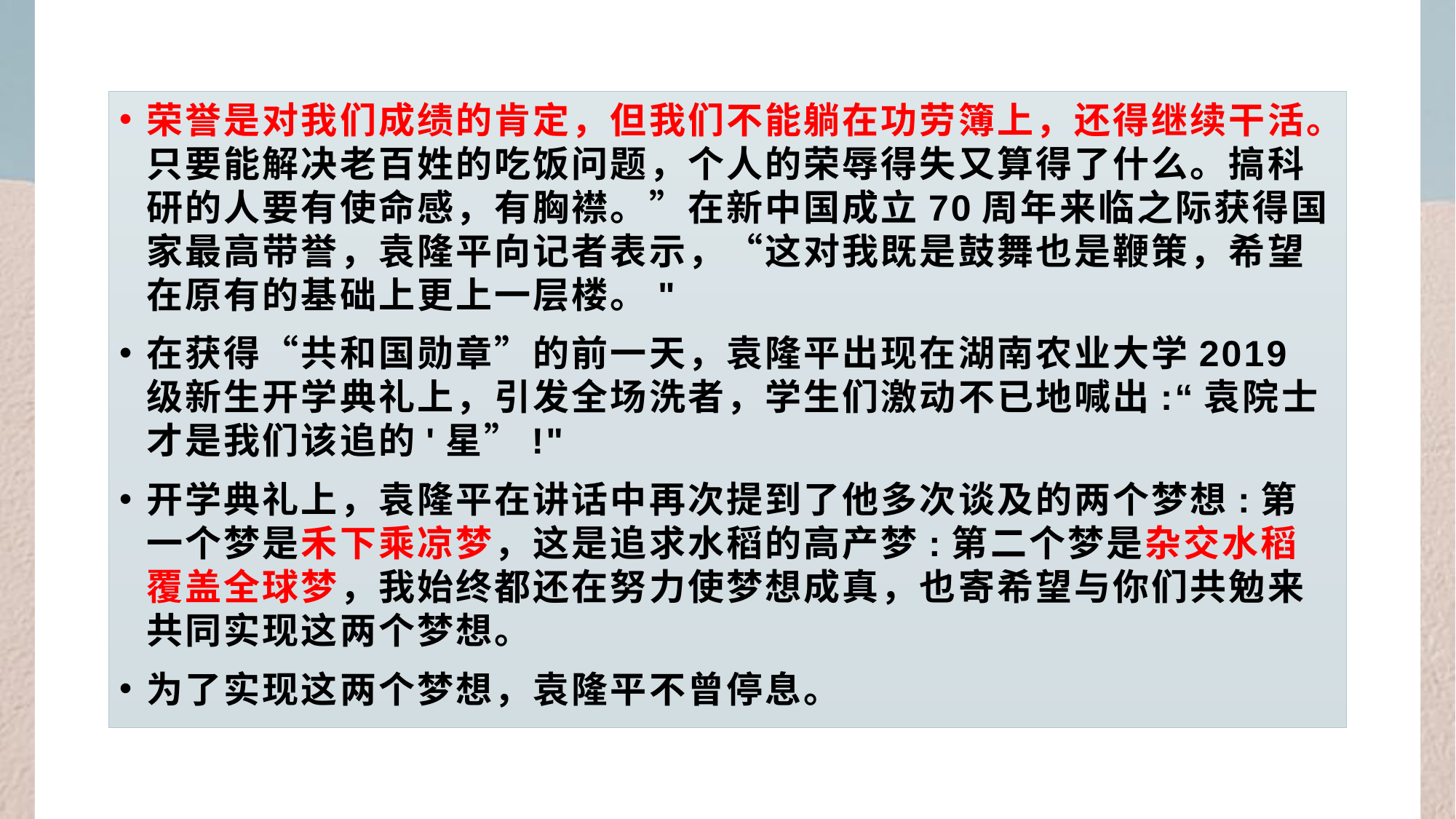

荣誉是对我们成绩的肯定，但我们不能躺在功劳簿上，还得继续干活。只要能解决老百姓的吃饭问题，个人的荣辱得失又算得了什么。搞科研的人要有使命感，有胸襟。”在新中国成立70周年来临之际获得国家最高带誉，袁隆平向记者表示，“这对我既是鼓舞也是鞭策，希望在原有的基础上更上一层楼。"
在获得“共和国勋章”的前一天，袁隆平出现在湖南农业大学2019级新生开学典礼上，引发全场洗者，学生们激动不已地喊出:“袁院士才是我们该追的'星”!"
开学典礼上，袁隆平在讲话中再次提到了他多次谈及的两个梦想:第一个梦是禾下乘凉梦，这是追求水稻的高产梦:第二个梦是杂交水稻覆盖全球梦，我始终都还在努力使梦想成真，也寄希望与你们共勉来共同实现这两个梦想。
为了实现这两个梦想，袁隆平不曾停息。